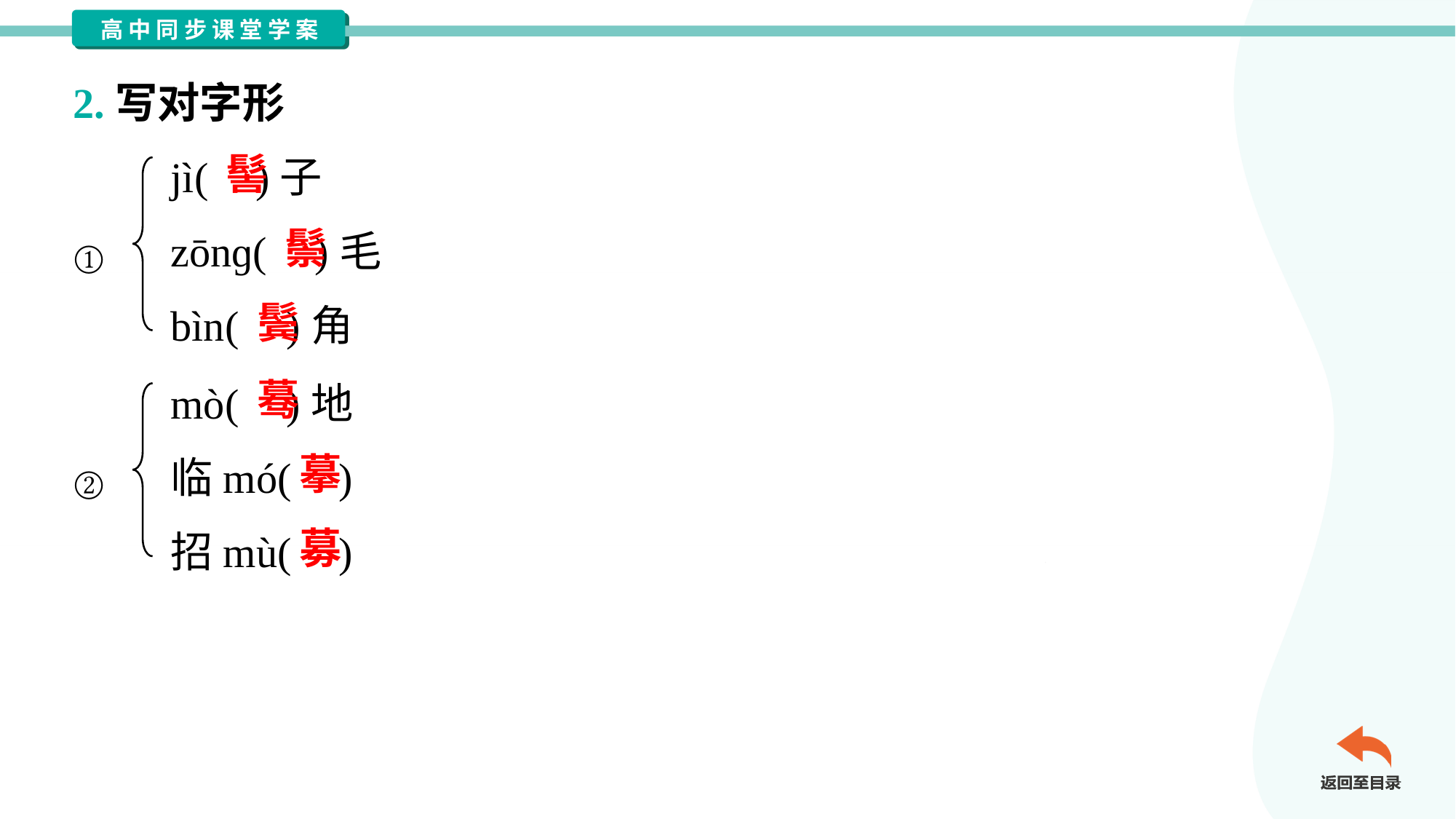

2.写对字形
jì(    )子
zōnɡ(    )毛
bìn(    )角
髻

鬃
①

鬓
mò(    )地
临mó(    )
招mù(    )
蓦

摹
②

募